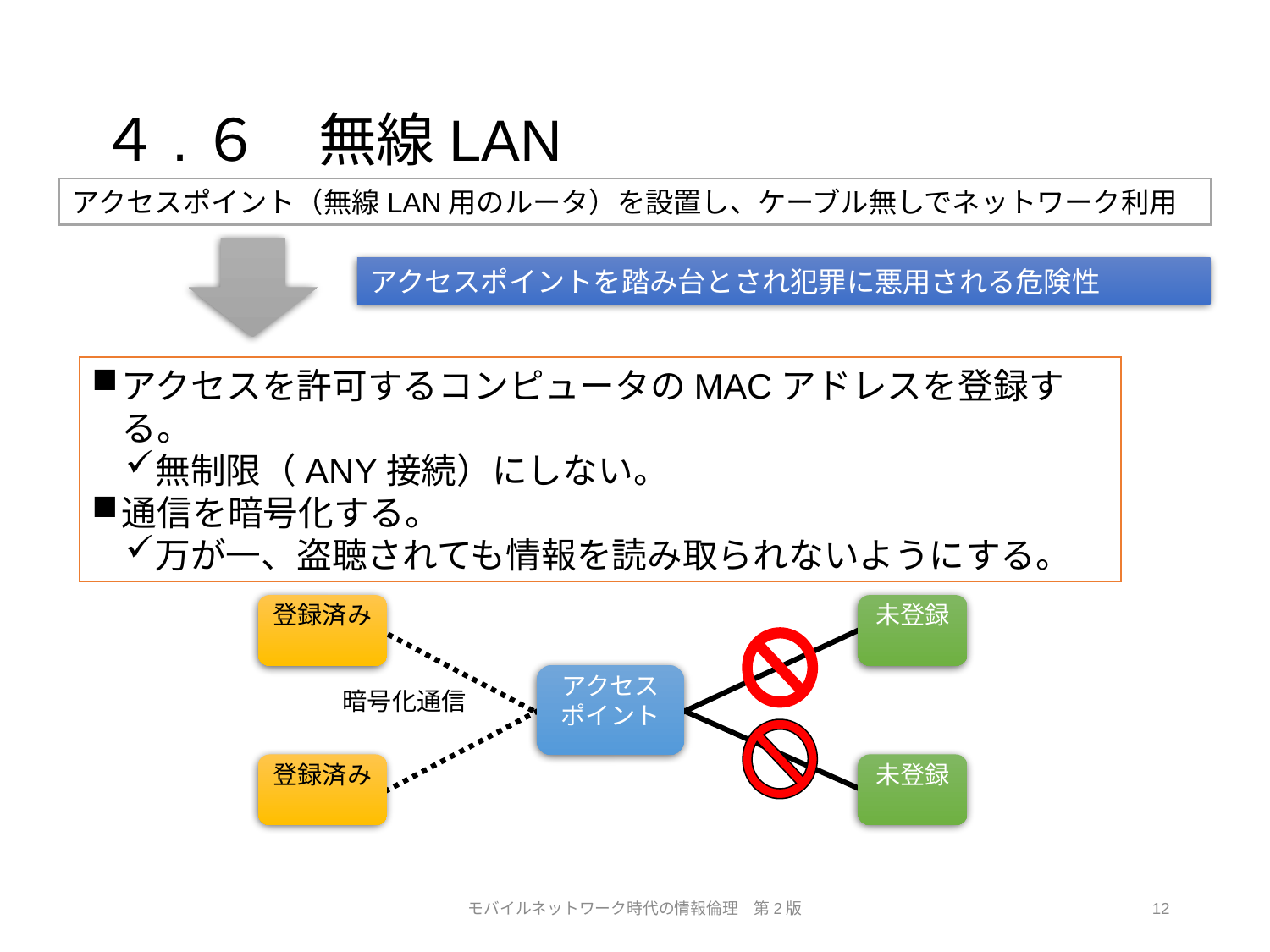

# ４.６　無線LAN
アクセスポイント（無線LAN用のルータ）を設置し、ケーブル無しでネットワーク利用

アクセスポイントを踏み台とされ犯罪に悪用される危険性
アクセスを許可するコンピュータのMACアドレスを登録する。
無制限（ANY接続）にしない。
通信を暗号化する。
万が一、盗聴されても情報を読み取られないようにする。
登録済み
未登録

アクセス
ポイント
暗号化通信

登録済み
未登録
モバイルネットワーク時代の情報倫理　第2版
12